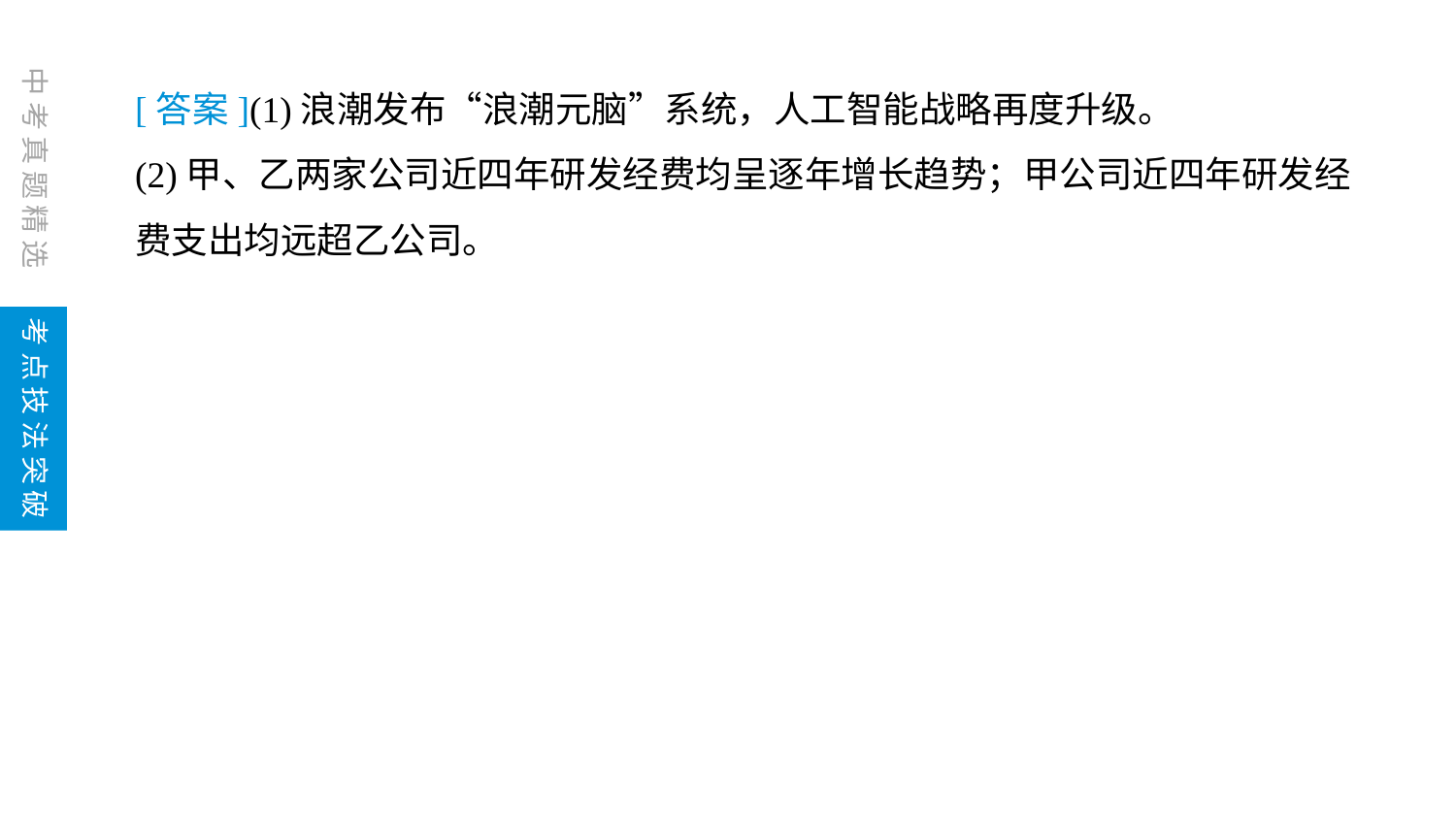

[答案](1)浪潮发布“浪潮元脑”系统，人工智能战略再度升级。
(2)甲、乙两家公司近四年研发经费均呈逐年增长趋势；甲公司近四年研发经费支出均远超乙公司。